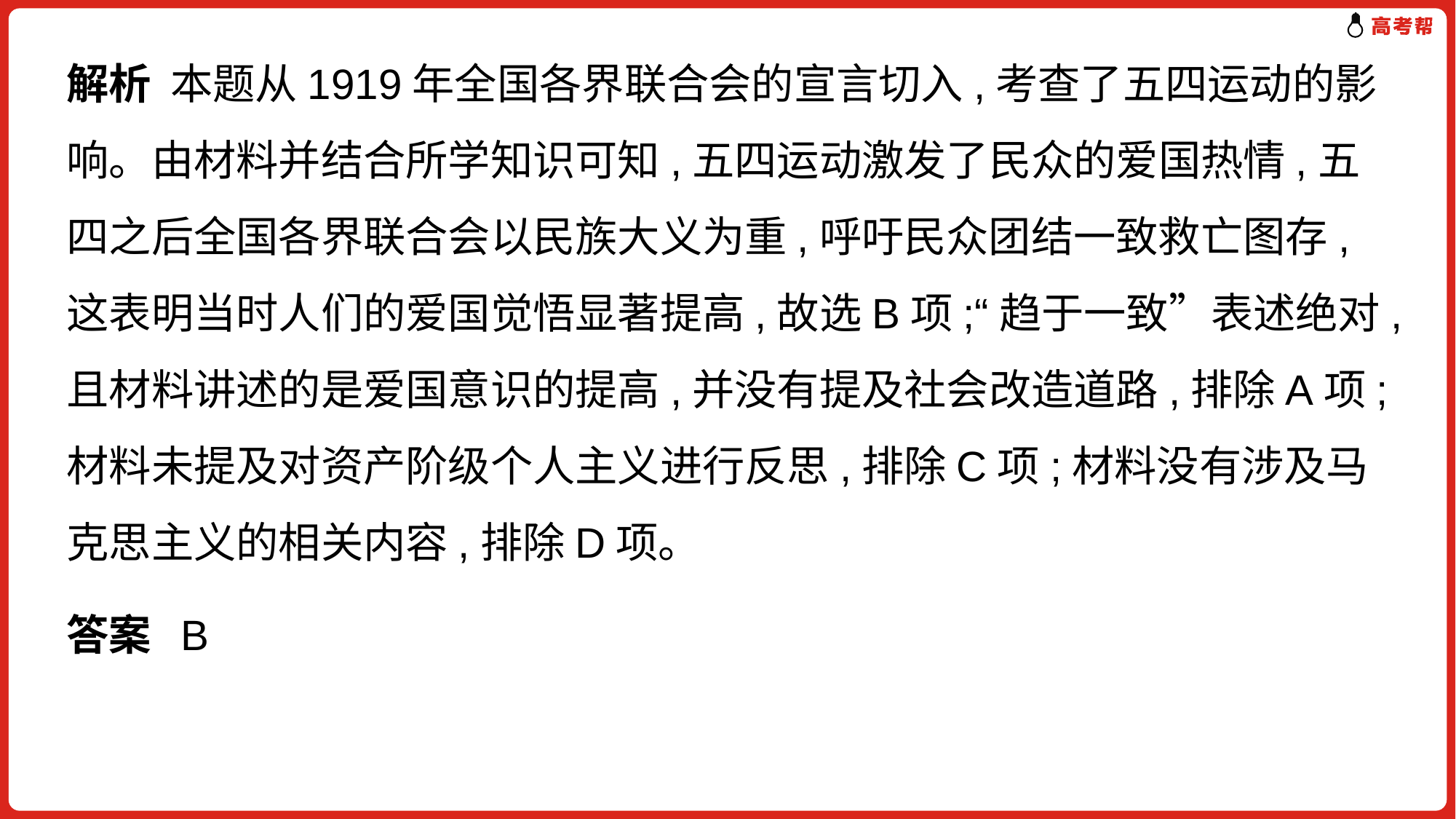

解析  本题从1919年全国各界联合会的宣言切入,考查了五四运动的影响。由材料并结合所学知识可知,五四运动激发了民众的爱国热情,五四之后全国各界联合会以民族大义为重,呼吁民众团结一致救亡图存,这表明当时人们的爱国觉悟显著提高,故选B项;“趋于一致”表述绝对,且材料讲述的是爱国意识的提高,并没有提及社会改造道路,排除A项;材料未提及对资产阶级个人主义进行反思,排除C项;材料没有涉及马克思主义的相关内容,排除D项。
答案  B